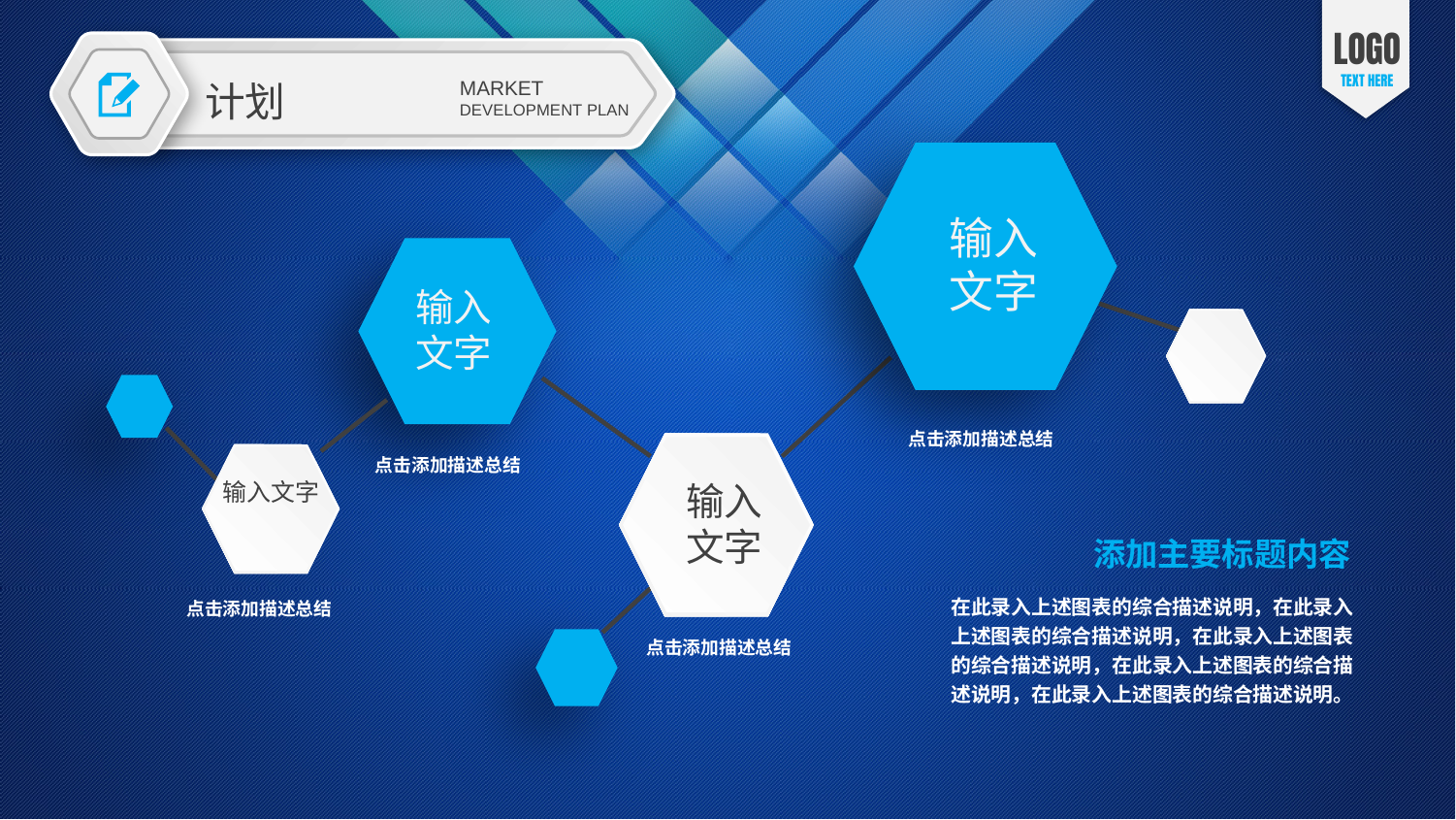

LOGO
TEXT HERE

MARKET
DEVELOPMENT PLAN
计划

输入文字

输入文字

点击添加描述总结

点击添加描述总结

输入文字
输入文字
添加主要标题内容
在此录入上述图表的综合描述说明，在此录入上述图表的综合描述说明，在此录入上述图表的综合描述说明，在此录入上述图表的综合描述说明，在此录入上述图表的综合描述说明。
点击添加描述总结
点击添加描述总结